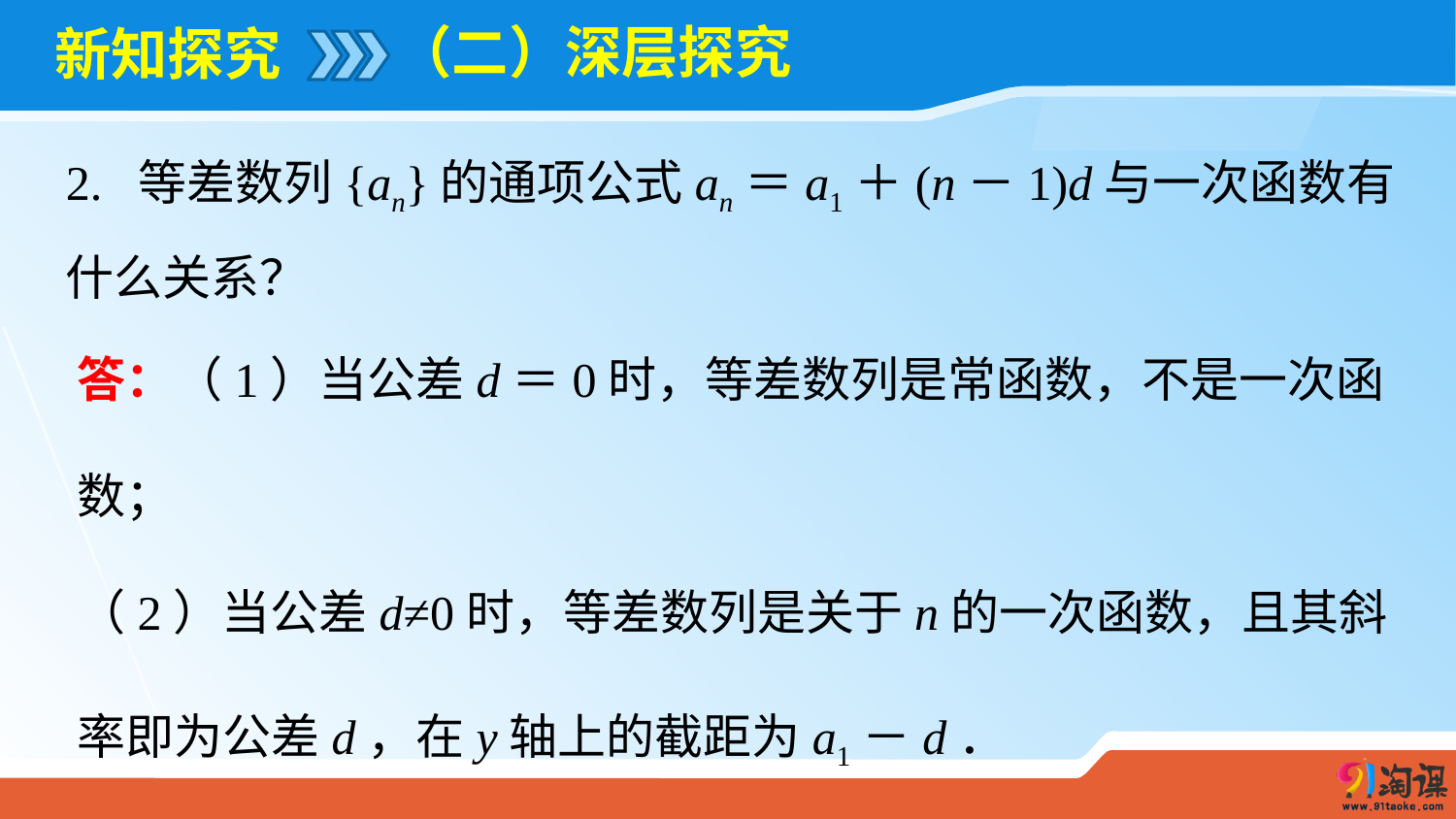

（二）深层探究
# 新知探究
2.  等差数列{an}的通项公式an＝a1＋(n－1)d与一次函数有什么关系？

答：（1）当公差d＝0时，等差数列是常函数，不是一次函数；
（2）当公差d≠0时，等差数列是关于n的一次函数，且其斜率即为公差d，在y轴上的截距为a1－d．